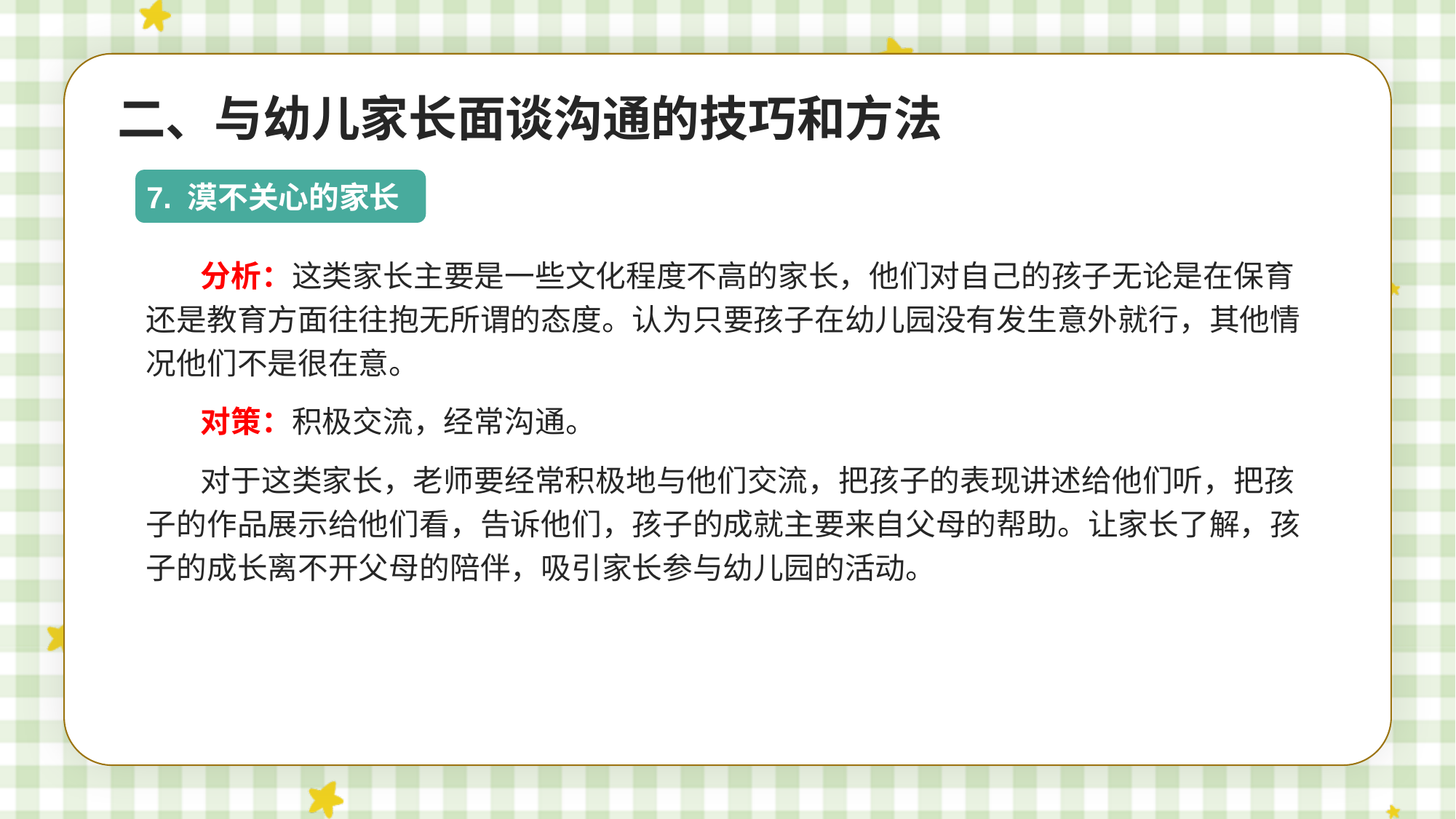

二、与幼儿家长面谈沟通的技巧和方法
 7. 漠不关心的家长
分析：这类家长主要是一些文化程度不高的家长，他们对自己的孩子无论是在保育还是教育方面往往抱无所谓的态度。认为只要孩子在幼儿园没有发生意外就行，其他情况他们不是很在意。
对策：积极交流，经常沟通。
对于这类家长，老师要经常积极地与他们交流，把孩子的表现讲述给他们听，把孩子的作品展示给他们看，告诉他们，孩子的成就主要来自父母的帮助。让家长了解，孩子的成长离不开父母的陪伴，吸引家长参与幼儿园的活动。